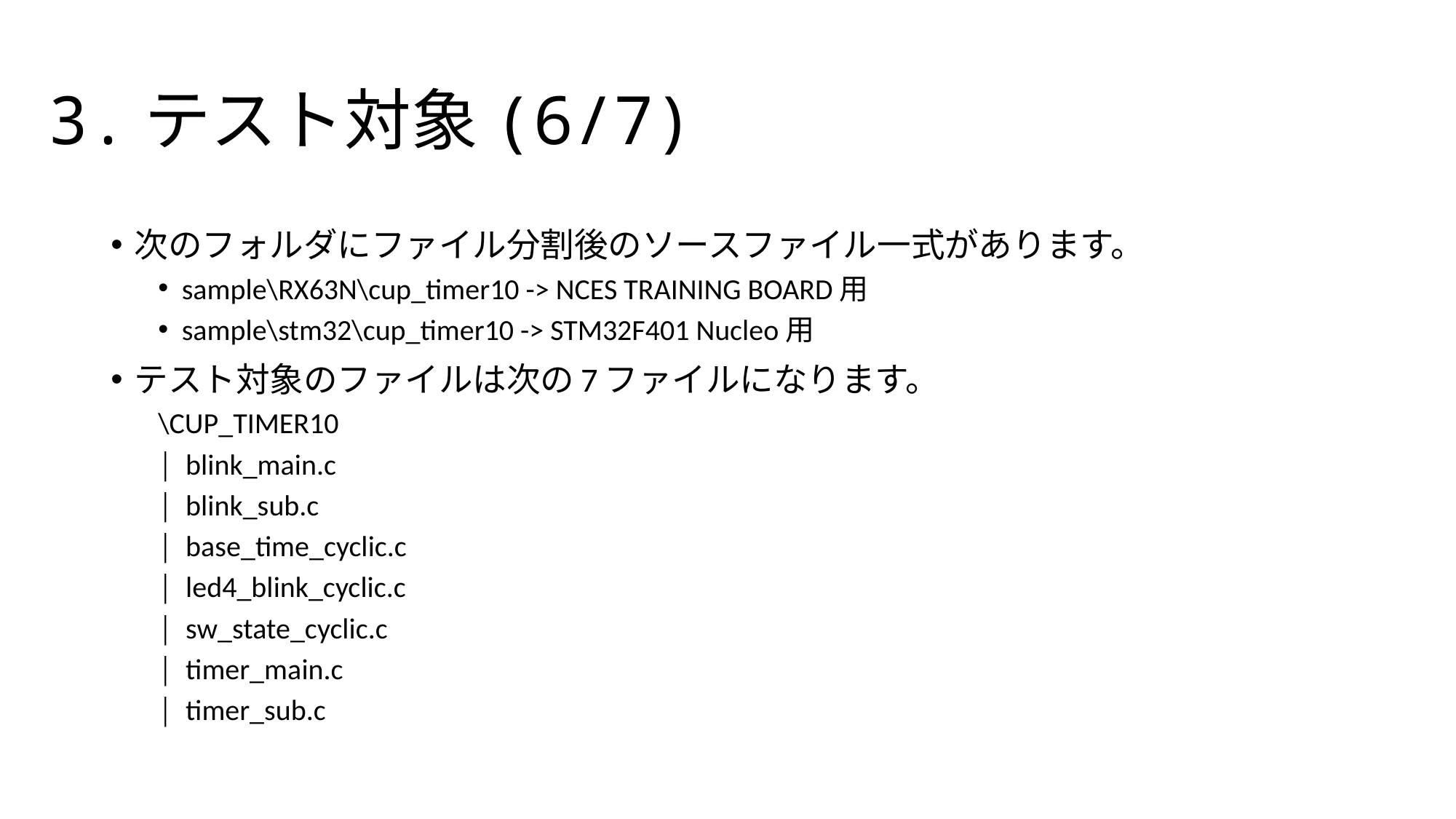

# 3.テスト対象(6/7)
次のフォルダにファイル分割後のソースファイル一式があります。
sample\RX63N\cup_timer10 -> NCES TRAINING BOARD用
sample\stm32\cup_timer10 -> STM32F401 Nucleo用
テスト対象のファイルは次の7ファイルになります。
	\CUP_TIMER10
	│  blink_main.c
	│  blink_sub.c
	│  base_time_cyclic.c
	│  led4_blink_cyclic.c
	│  sw_state_cyclic.c
	│  timer_main.c
	│  timer_sub.c